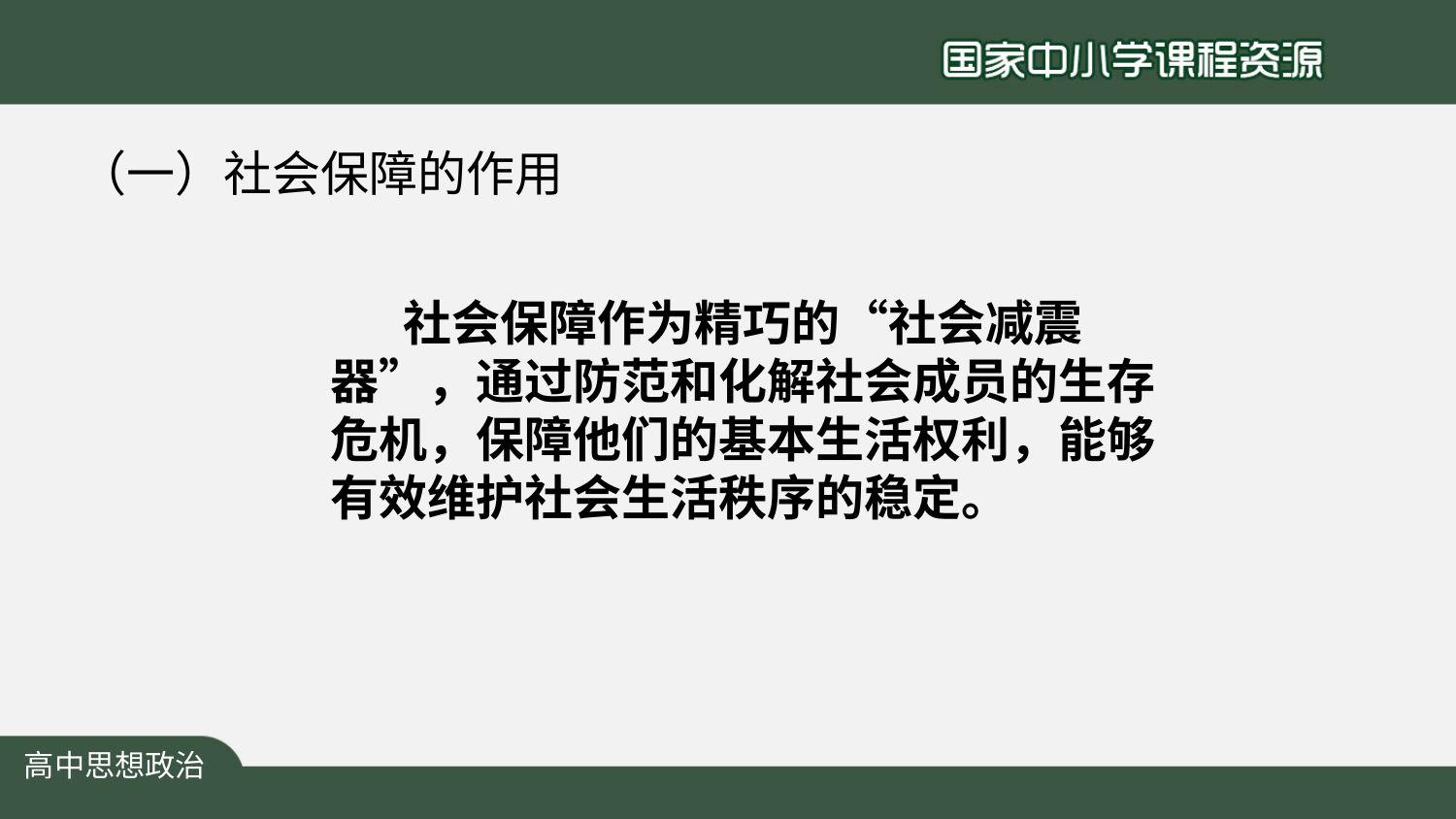

（一）社会保障的作用
社会保障作为精巧的“社会减震器”，通过防范和化解社会成员的生存危机，保障他们的基本生活权利，能够有效维护社会生活秩序的稳定。